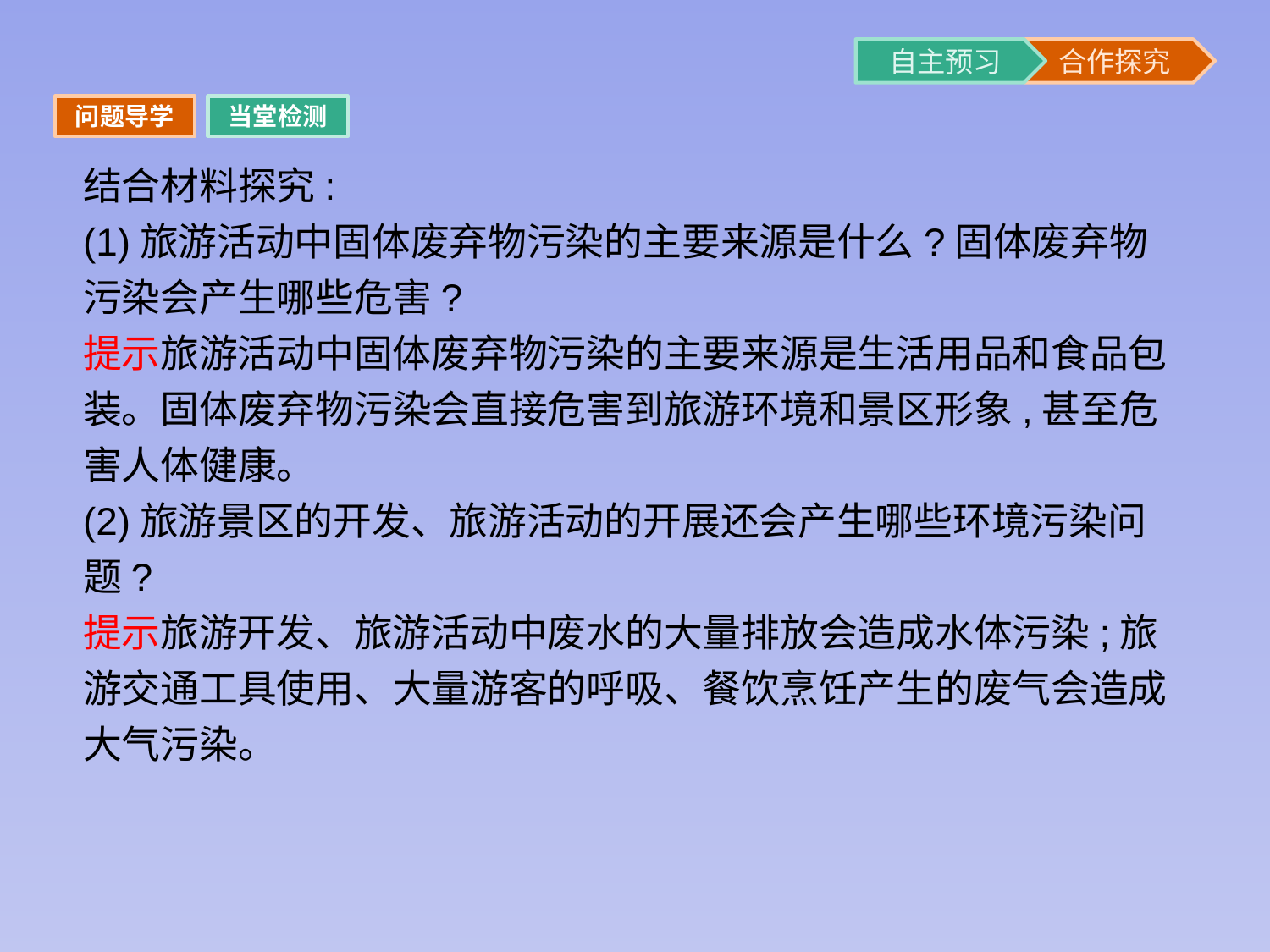

问题导学
当堂检测
结合材料探究:
(1)旅游活动中固体废弃物污染的主要来源是什么?固体废弃物污染会产生哪些危害?
提示旅游活动中固体废弃物污染的主要来源是生活用品和食品包装。固体废弃物污染会直接危害到旅游环境和景区形象,甚至危害人体健康。
(2)旅游景区的开发、旅游活动的开展还会产生哪些环境污染问题?
提示旅游开发、旅游活动中废水的大量排放会造成水体污染;旅游交通工具使用、大量游客的呼吸、餐饮烹饪产生的废气会造成大气污染。